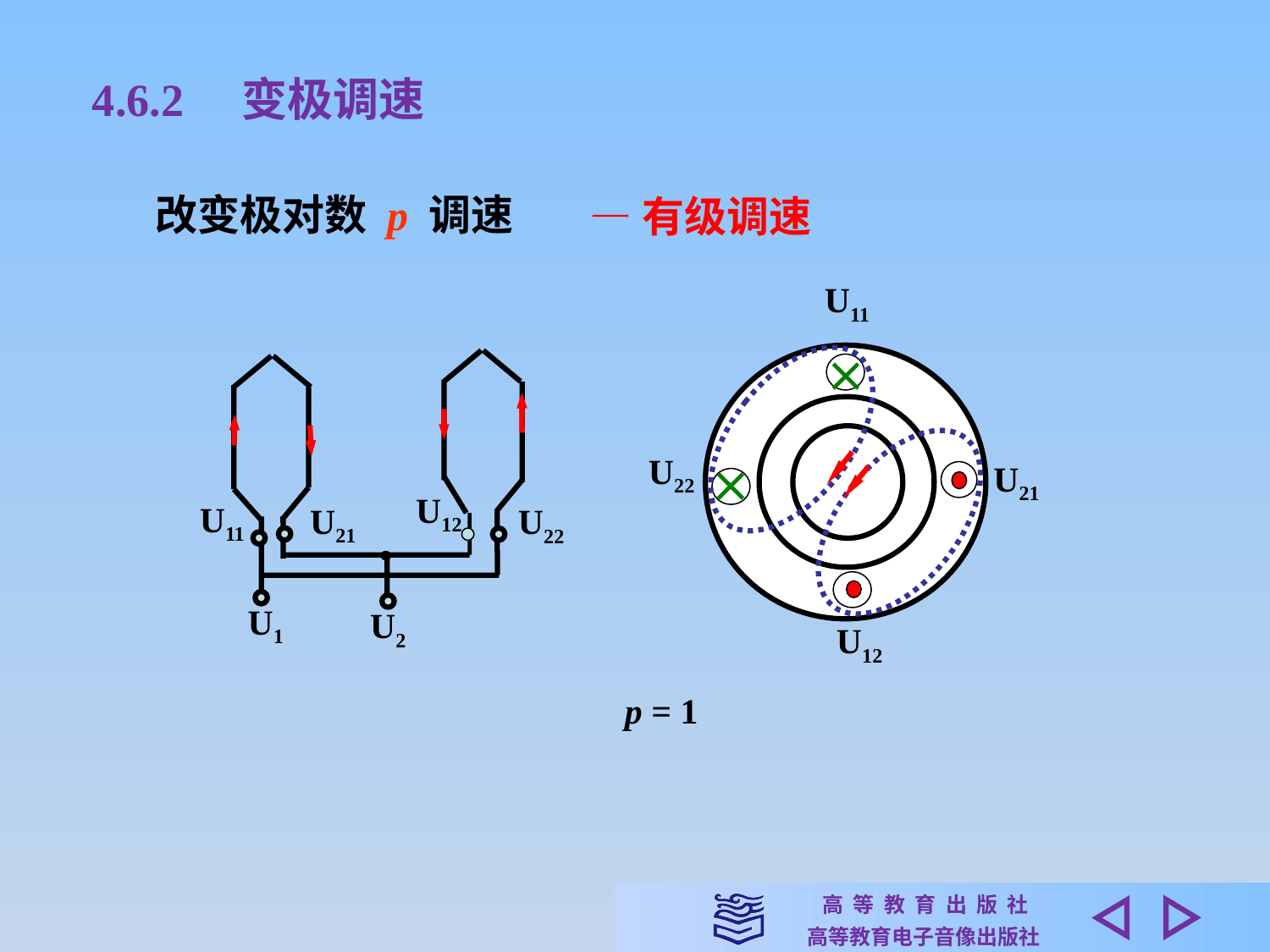

4.6.2　变极调速
改变极对数 p 调速
—有级调速
U11

U22
U21

U12

U12
U11
U21
U22

U1

U2
p = 1